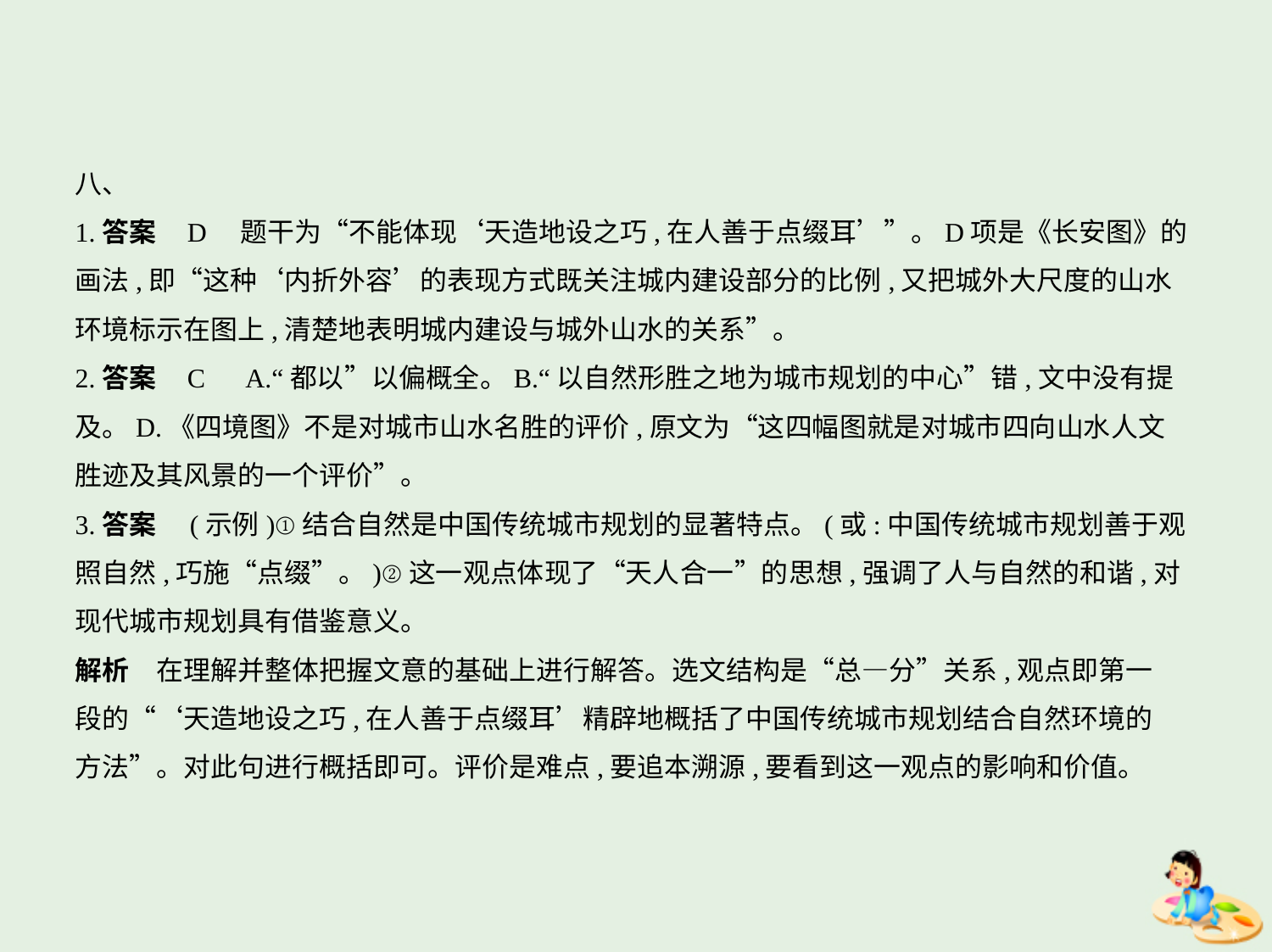

八、
1.答案    D　题干为“不能体现‘天造地设之巧,在人善于点缀耳’”。D项是《长安图》的
画法,即“这种‘内折外容’的表现方式既关注城内建设部分的比例,又把城外大尺度的山水
环境标示在图上,清楚地表明城内建设与城外山水的关系”。
2.答案    C　A.“都以”以偏概全。B.“以自然形胜之地为城市规划的中心”错,文中没有提
及。D.《四境图》不是对城市山水名胜的评价,原文为“这四幅图就是对城市四向山水人文
胜迹及其风景的一个评价”。
3.答案　(示例)①结合自然是中国传统城市规划的显著特点。(或:中国传统城市规划善于观
照自然,巧施“点缀”。)②这一观点体现了“天人合一”的思想,强调了人与自然的和谐,对
现代城市规划具有借鉴意义。
解析　在理解并整体把握文意的基础上进行解答。选文结构是“总—分”关系,观点即第一
段的“‘天造地设之巧,在人善于点缀耳’精辟地概括了中国传统城市规划结合自然环境的
方法”。对此句进行概括即可。评价是难点,要追本溯源,要看到这一观点的影响和价值。